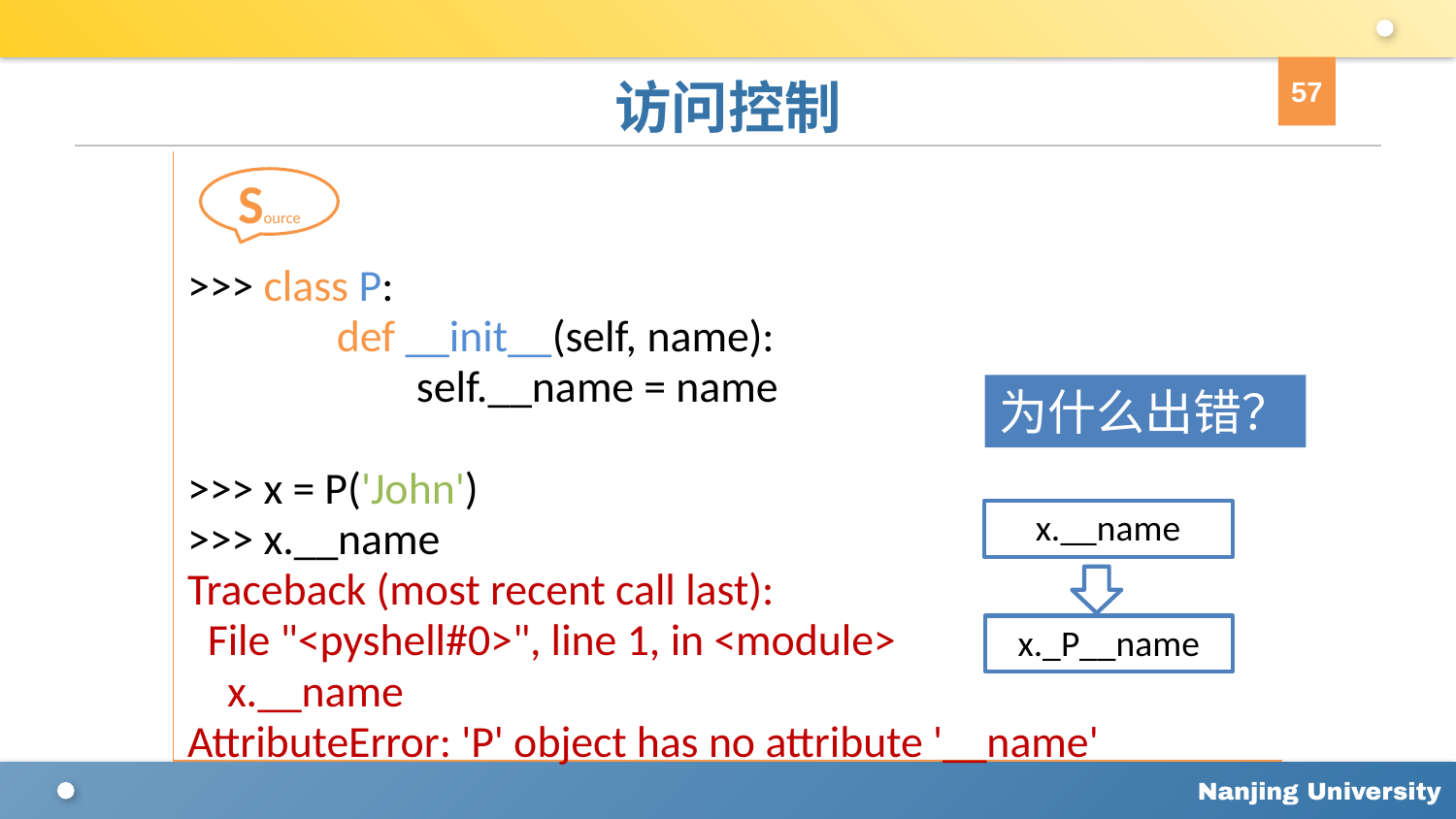

57
# 访问控制

>>> class P:
               def __init__(self, name):
                       self.__name = name

>>> x = P('John')
>>> x.__name
Traceback (most recent call last):
  File "<pyshell#0>", line 1, in <module>
    x.__name
AttributeError: 'P' object has no attribute '__name'
Source
为什么出错？
x.__name

x._P__name